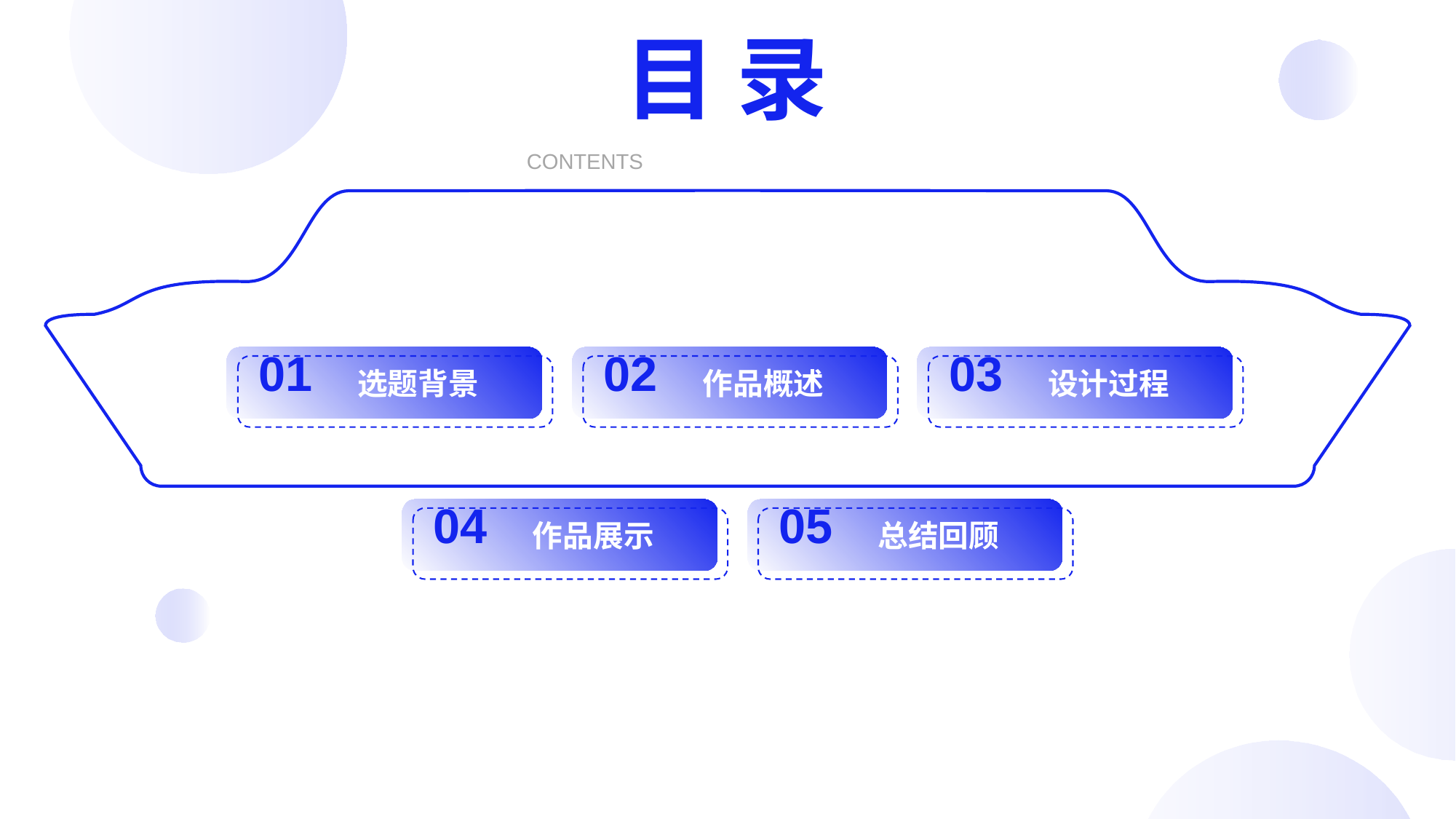

目 录

CONTENTS

01

选题背景
02

作品概述
03

设计过程
04

作品展示
05

总结回顾